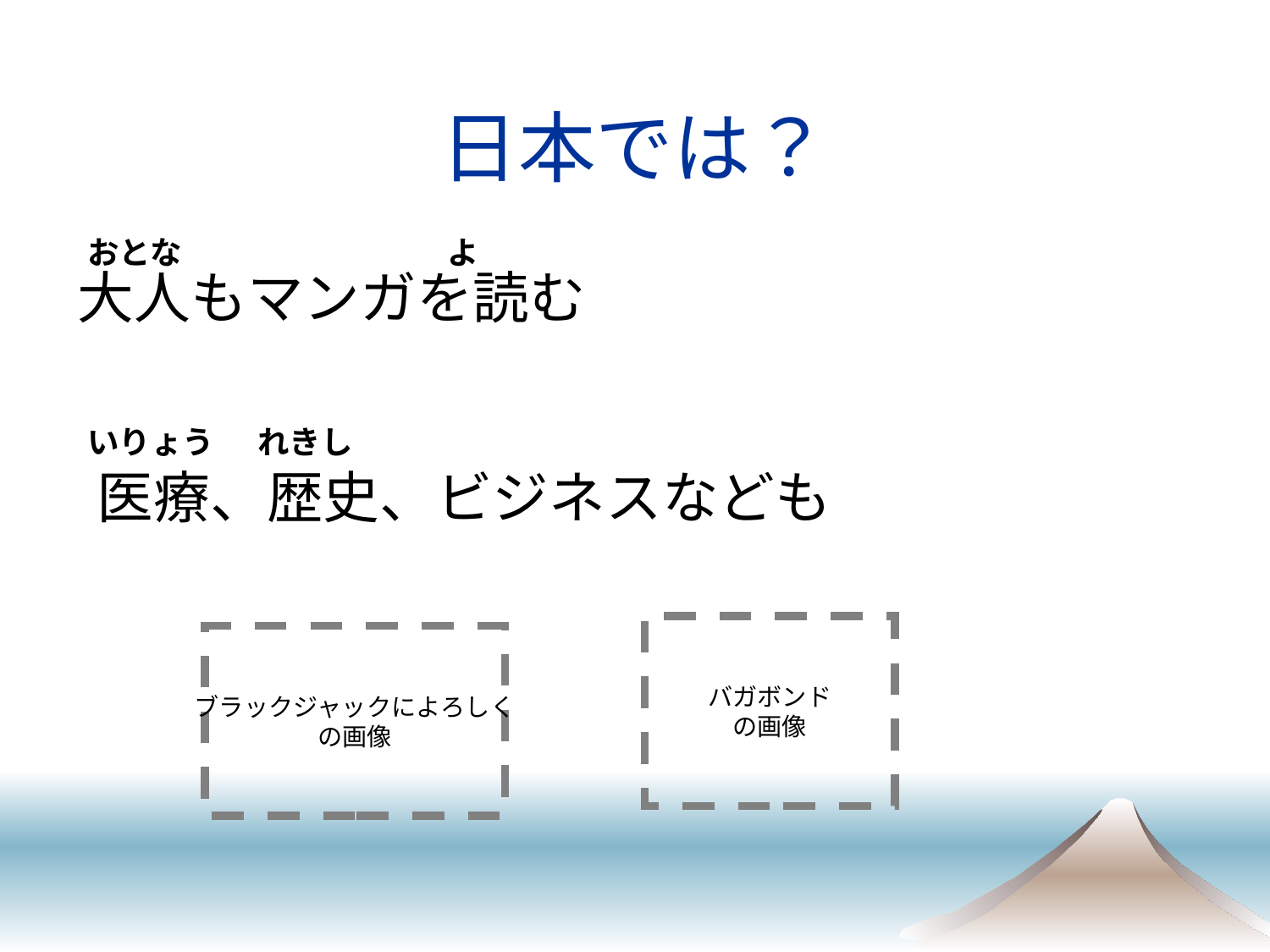

# 日本では？
おとな
よ
大人もマンガを読む
いりょう
れきし
医療、歴史、ビジネスなども
バガボンド
の画像
ブラックジャックによろしく
の画像